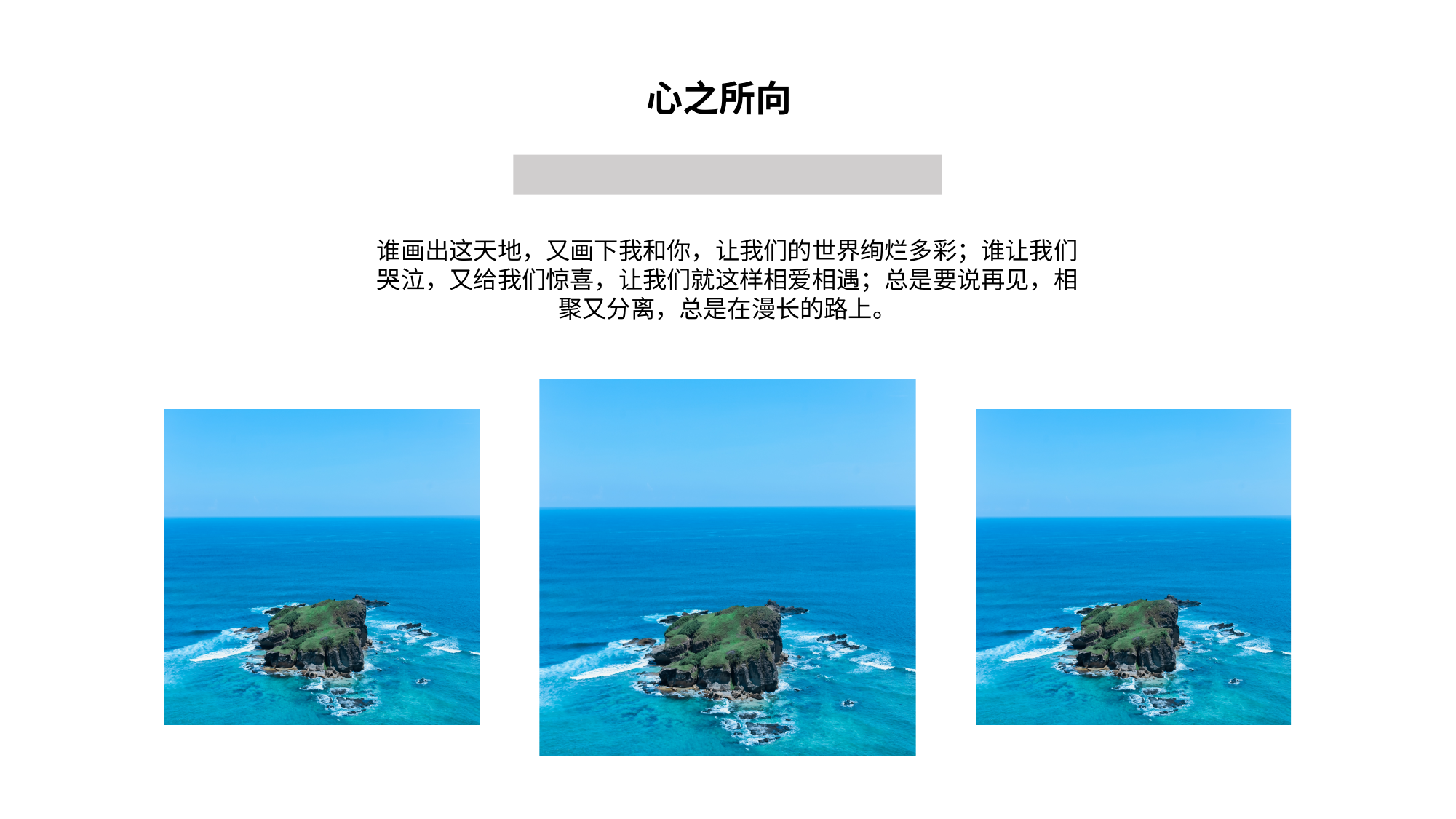

心之所向

谁画出这天地，又画下我和你，让我们的世界绚烂多彩；谁让我们哭泣，又给我们惊喜，让我们就这样相爱相遇；总是要说再见，相聚又分离，总是在漫长的路上。